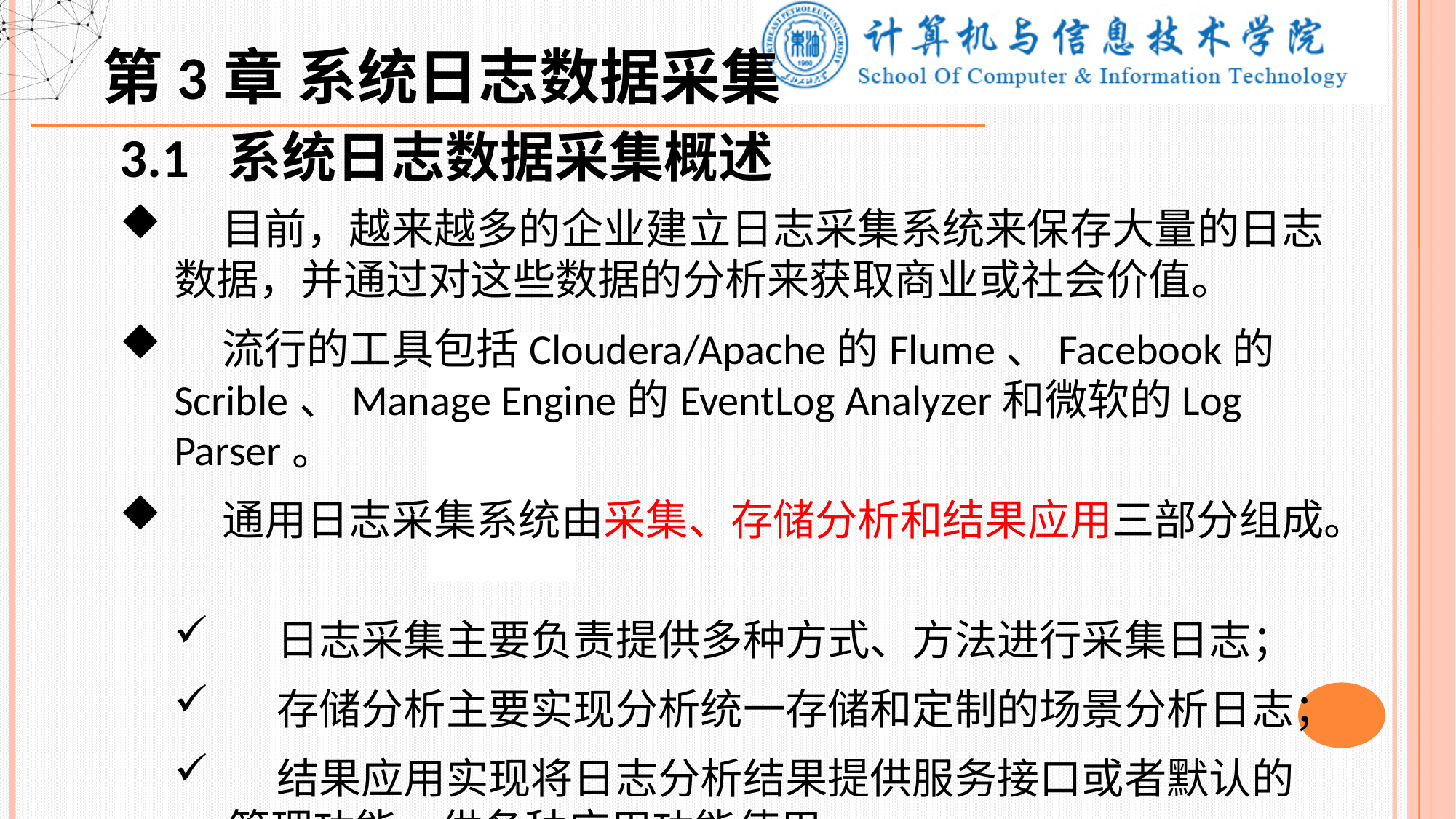

第3章 系统日志数据采集
3.1  系统日志数据采集概述
    目前，越来越多的企业建立日志采集系统来保存大量的日志数据，并通过对这些数据的分析来获取商业或社会价值。
    流行的工具包括Cloudera/Apache的Flume、Facebook的Scrible、Manage Engine的EventLog Analyzer和微软的Log Parser。
    通用日志采集系统由采集、存储分析和结果应用三部分组成。
    日志采集主要负责提供多种方式、方法进行采集日志；
    存储分析主要实现分析统一存储和定制的场景分析日志；
    结果应用实现将日志分析结果提供服务接口或者默认的管理功能，供各种应用功能使用。